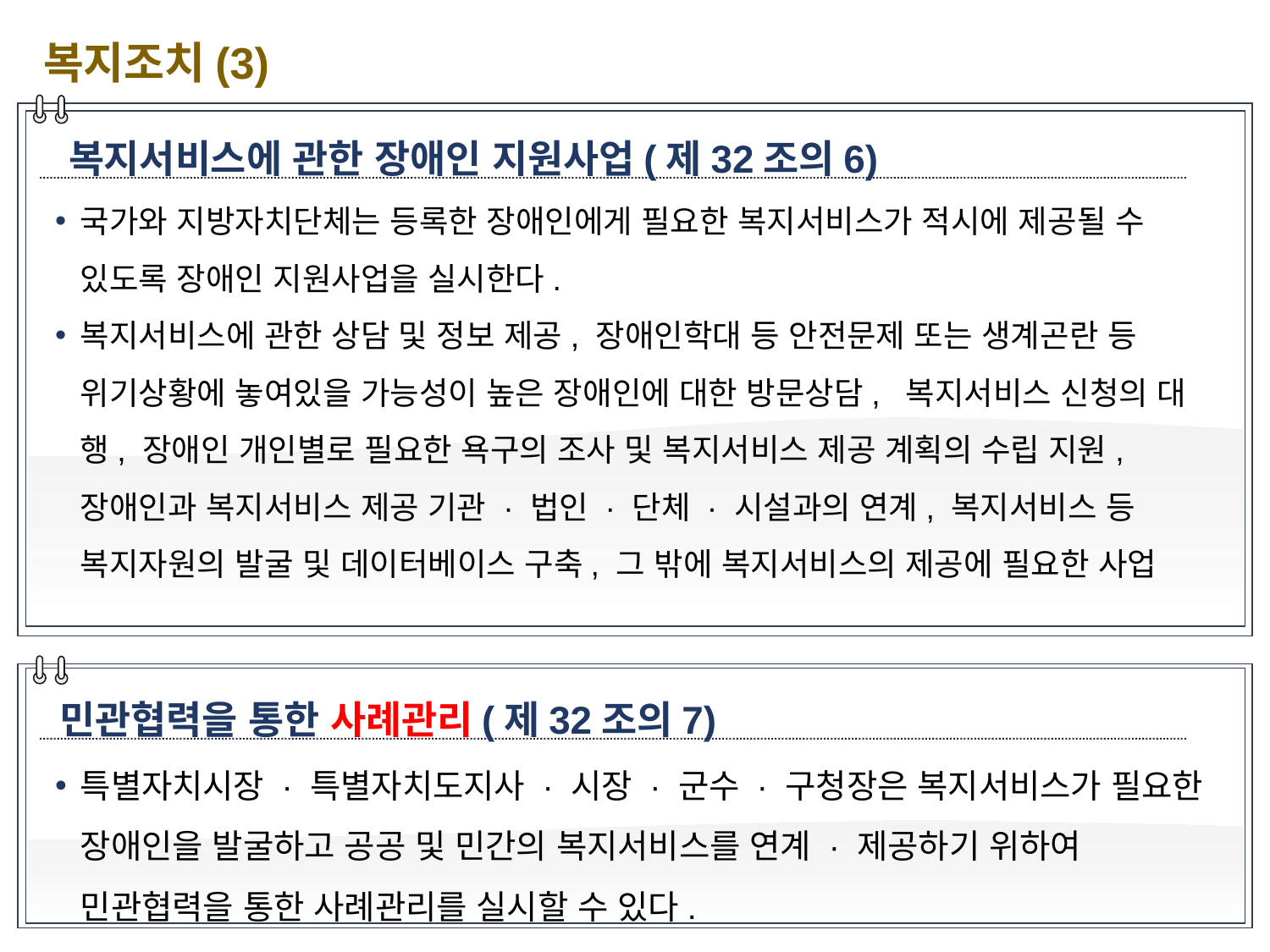

복지조치(3)

복지서비스에 관한 장애인 지원사업(제32조의6)
국가와 지방자치단체는 등록한 장애인에게 필요한 복지서비스가 적시에 제공될 수 있도록 장애인 지원사업을 실시한다.
복지서비스에 관한 상담 및 정보 제공, 장애인학대 등 안전문제 또는 생계곤란 등 위기상황에 놓여있을 가능성이 높은 장애인에 대한 방문상담,  복지서비스 신청의 대행, 장애인 개인별로 필요한 욕구의 조사 및 복지서비스 제공 계획의 수립 지원, 장애인과 복지서비스 제공 기관 · 법인 · 단체 · 시설과의 연계, 복지서비스 등 복지자원의 발굴 및 데이터베이스 구축, 그 밖에 복지서비스의 제공에 필요한 사업

민관협력을 통한 사례관리(제32조의7)

특별자치시장 · 특별자치도지사 · 시장 · 군수 · 구청장은 복지서비스가 필요한 장애인을 발굴하고 공공 및 민간의 복지서비스를 연계 · 제공하기 위하여 민관협력을 통한 사례관리를 실시할 수 있다.